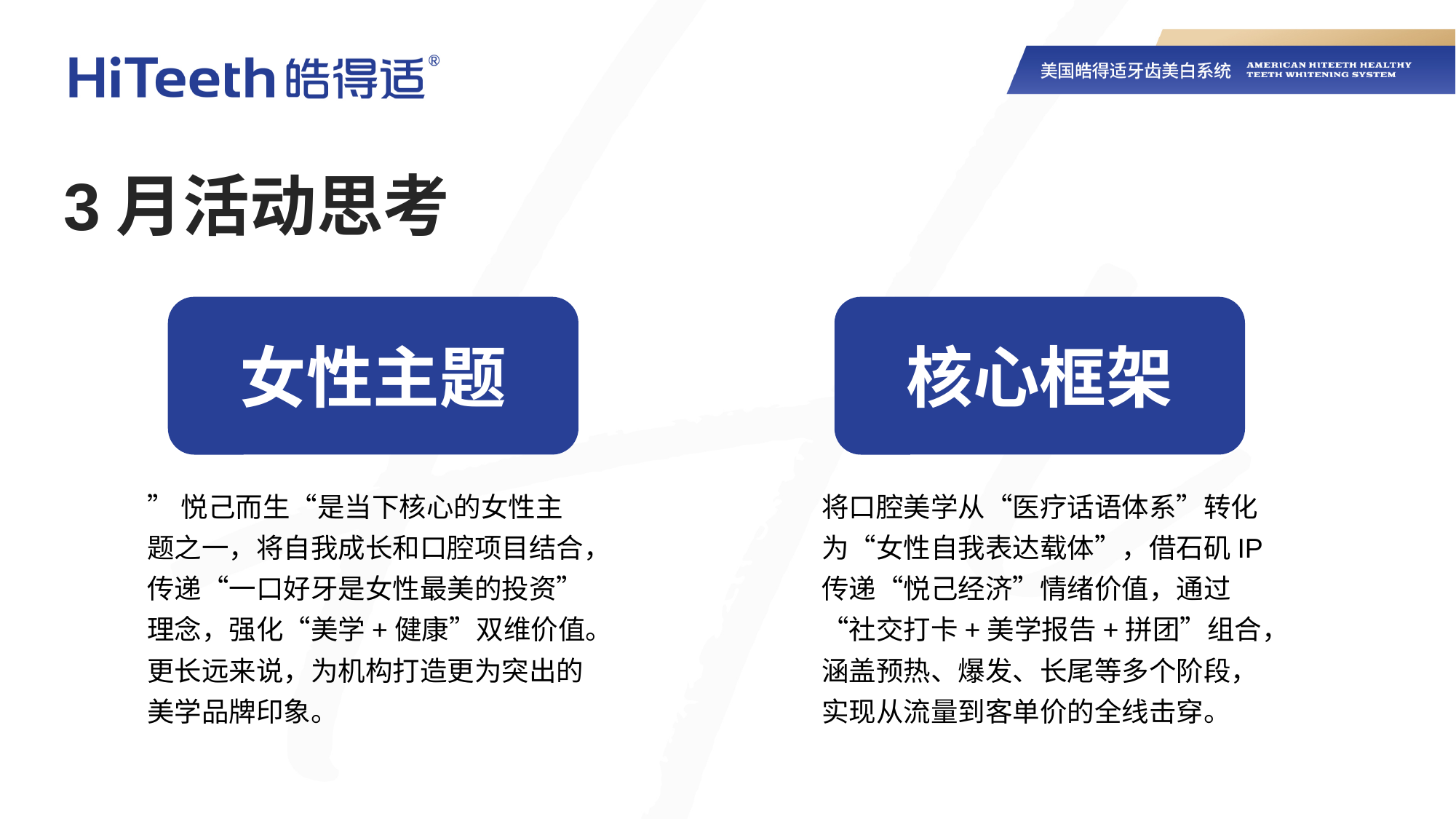

3月活动思考
女性主题
核心框架
”悦己而生“是当下核心的女性主题之一，将自我成长和口腔项目结合，传递“一口好牙是女性最美的投资”理念，强化“美学+健康”双维价值。更长远来说，为机构打造更为突出的美学品牌印象。
将口腔美学从“医疗话语体系”转化为“女性自我表达载体”，借石矶IP传递“悦己经济”情绪价值，通过“社交打卡+美学报告+拼团”组合，涵盖预热、爆发、长尾等多个阶段，实现从流量到客单价的全线击穿。